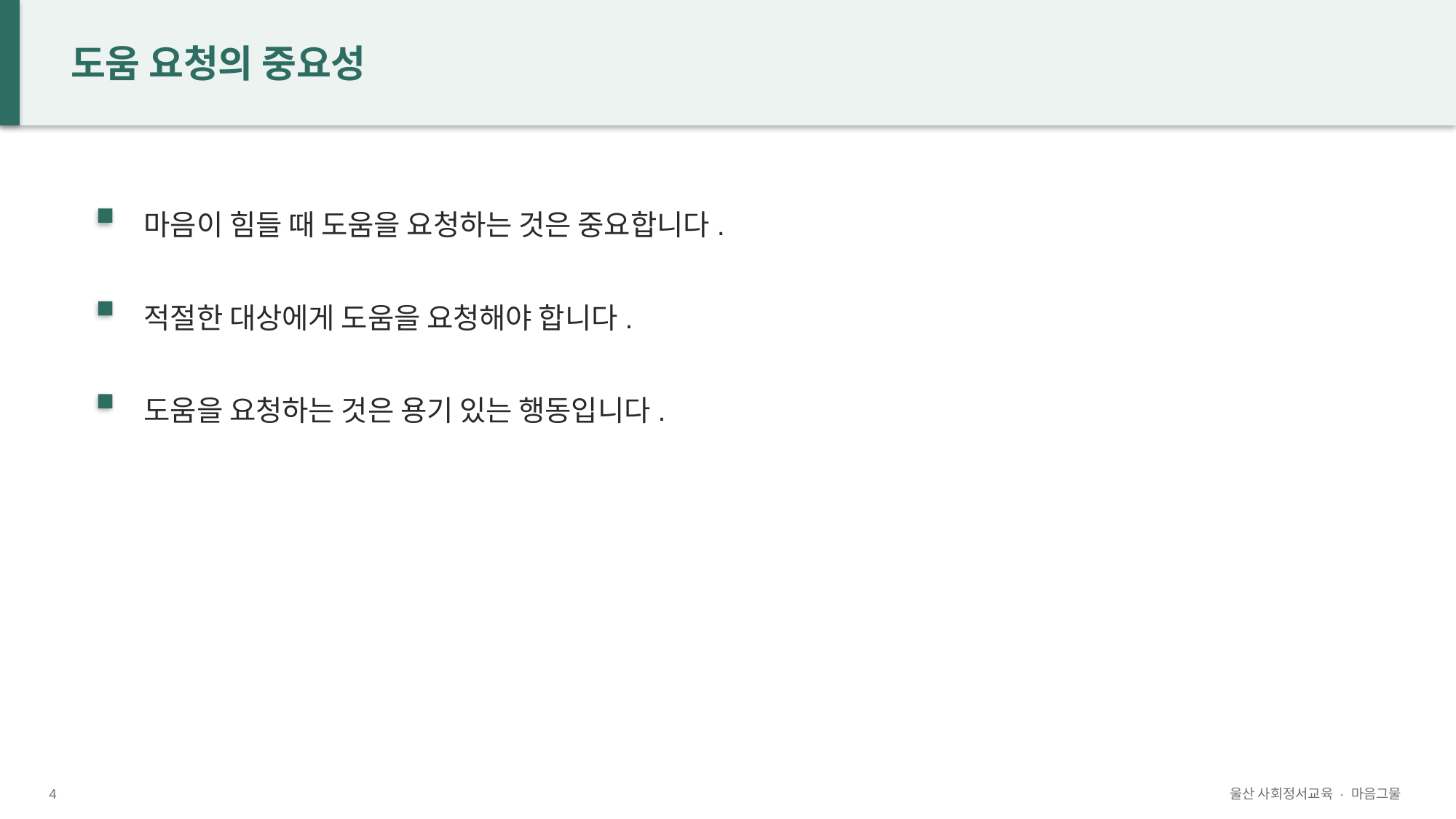

도움 요청의 중요성
마음이 힘들 때 도움을 요청하는 것은 중요합니다.

적절한 대상에게 도움을 요청해야 합니다.

도움을 요청하는 것은 용기 있는 행동입니다.

4
울산 사회정서교육 · 마음그물